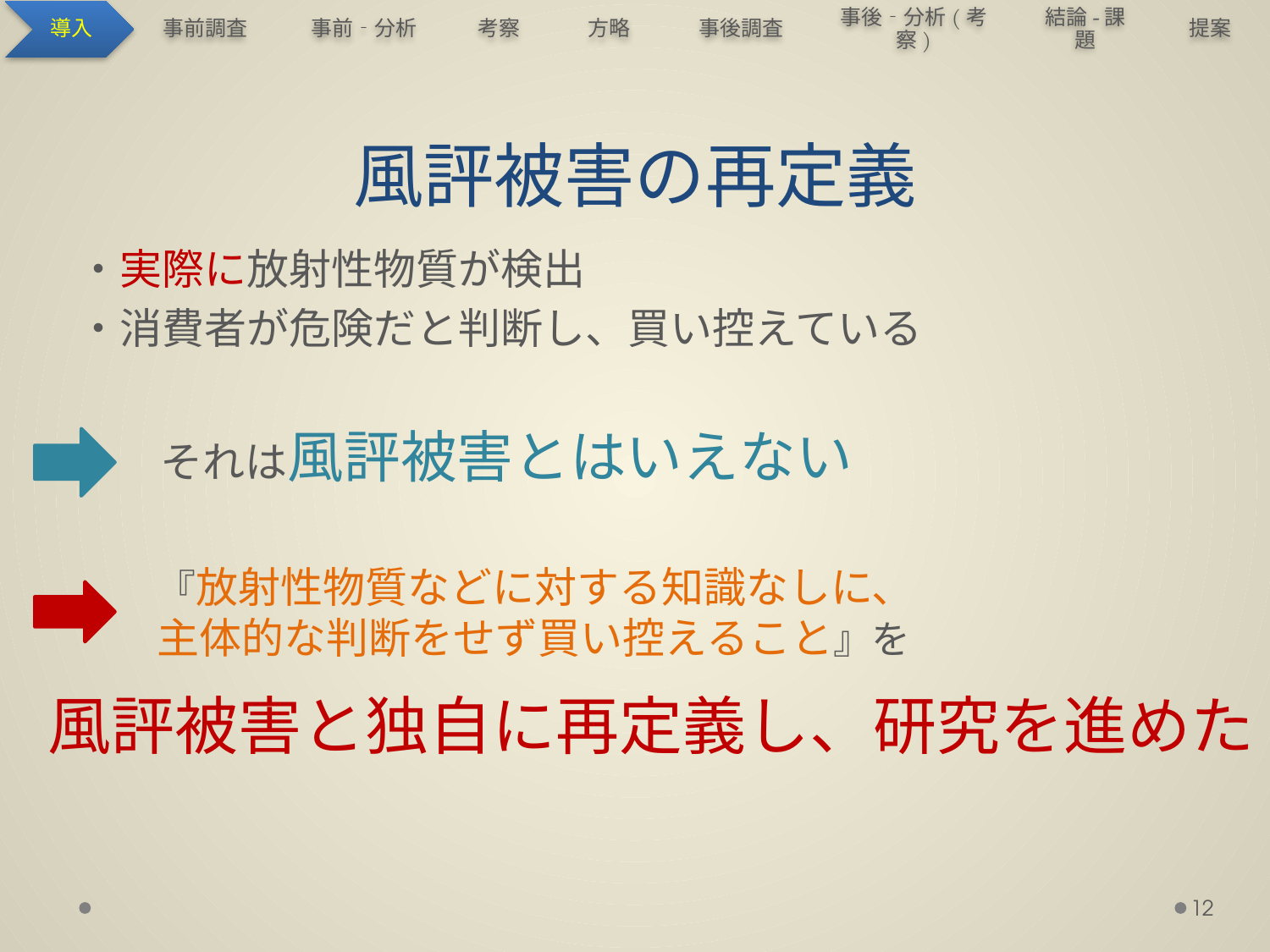

# 風評被害の再定義
導入
事前調査
事前‐分析
考察
方略
事後調査
事後‐分析(考察)
結論-課題
提案
・実際に放射性物質が検出
・消費者が危険だと判断し、買い控えている
それは風評被害とはいえない

『放射性物質などに対する知識なしに、
主体的な判断をせず買い控えること』を

風評被害と独自に再定義し、研究を進めた
12